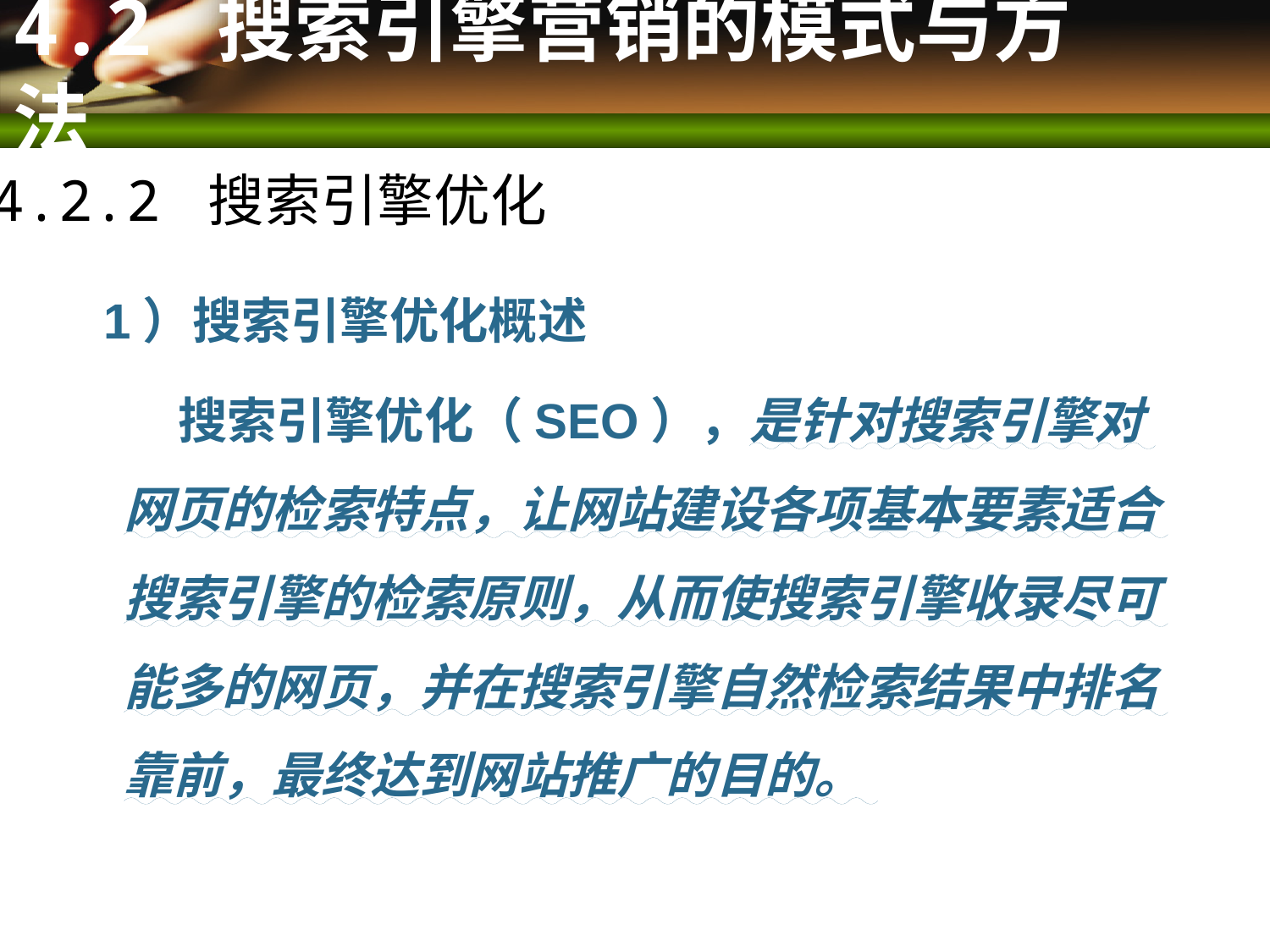

4.2 搜索引擎营销的模式与方法
4.2.2 搜索引擎优化
  1）搜索引擎优化概述
        搜索引擎优化（SEO），是针对搜索引擎对网页的检索特点，让网站建设各项基本要素适合搜索引擎的检索原则，从而使搜索引擎收录尽可能多的网页，并在搜索引擎自然检索结果中排名靠前，最终达到网站推广的目的。